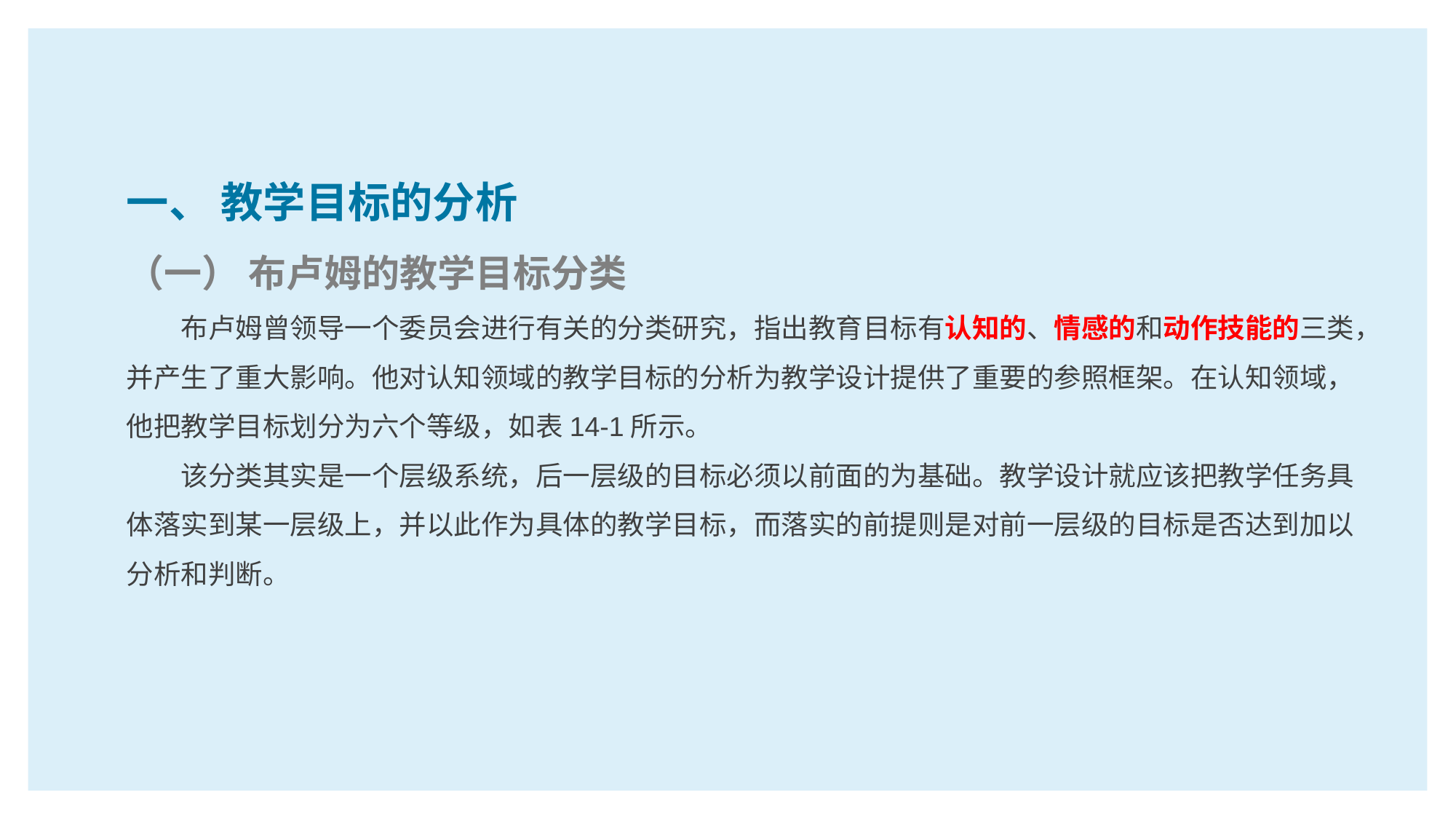

一、 教学目标的分析
（一） 布卢姆的教学目标分类
布卢姆曾领导一个委员会进行有关的分类研究，指出教育目标有认知的、情感的和动作技能的三类，并产生了重大影响。他对认知领域的教学目标的分析为教学设计提供了重要的参照框架。在认知领域，他把教学目标划分为六个等级，如表14-1所示。
该分类其实是一个层级系统，后一层级的目标必须以前面的为基础。教学设计就应该把教学任务具体落实到某一层级上，并以此作为具体的教学目标，而落实的前提则是对前一层级的目标是否达到加以分析和判断。